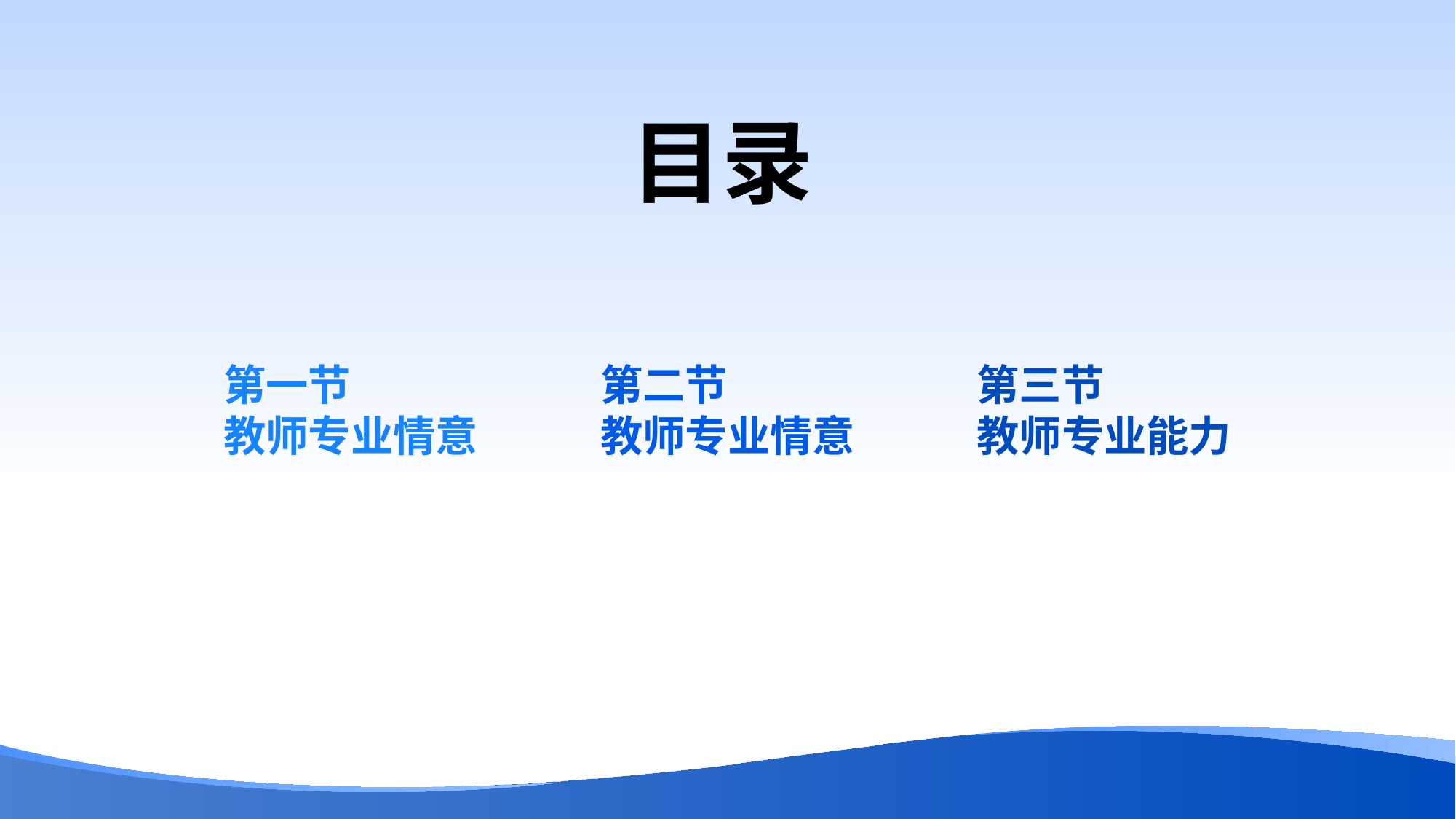

目录
第一节
教师专业情意
第二节
教师专业情意
第三节
教师专业能力